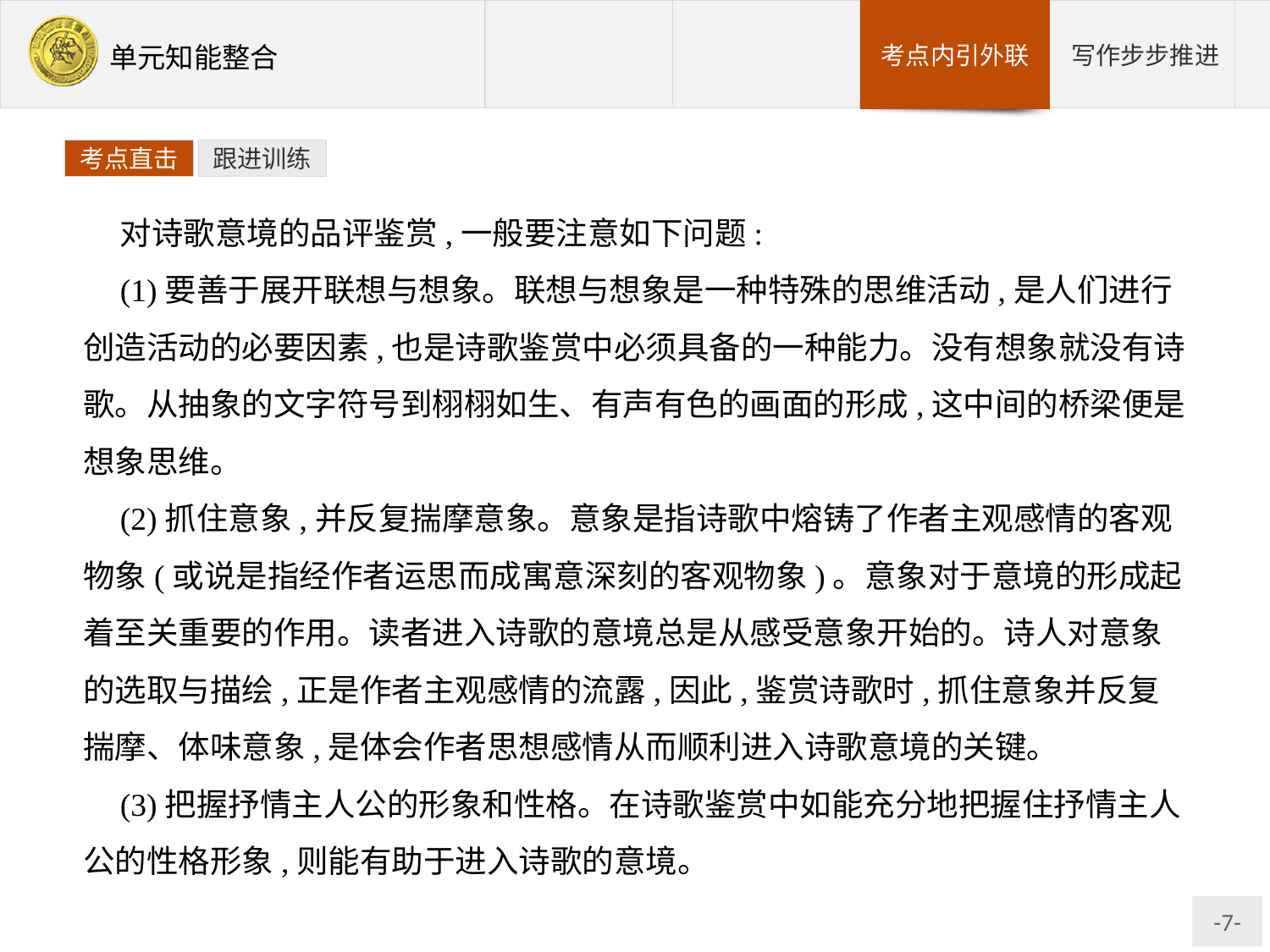

考点直击
跟进训练
对诗歌意境的品评鉴赏,一般要注意如下问题:
(1)要善于展开联想与想象。联想与想象是一种特殊的思维活动,是人们进行创造活动的必要因素,也是诗歌鉴赏中必须具备的一种能力。没有想象就没有诗歌。从抽象的文字符号到栩栩如生、有声有色的画面的形成,这中间的桥梁便是想象思维。
(2)抓住意象,并反复揣摩意象。意象是指诗歌中熔铸了作者主观感情的客观物象(或说是指经作者运思而成寓意深刻的客观物象)。意象对于意境的形成起着至关重要的作用。读者进入诗歌的意境总是从感受意象开始的。诗人对意象的选取与描绘,正是作者主观感情的流露,因此,鉴赏诗歌时,抓住意象并反复揣摩、体味意象,是体会作者思想感情从而顺利进入诗歌意境的关键。
(3)把握抒情主人公的形象和性格。在诗歌鉴赏中如能充分地把握住抒情主人公的性格形象,则能有助于进入诗歌的意境。